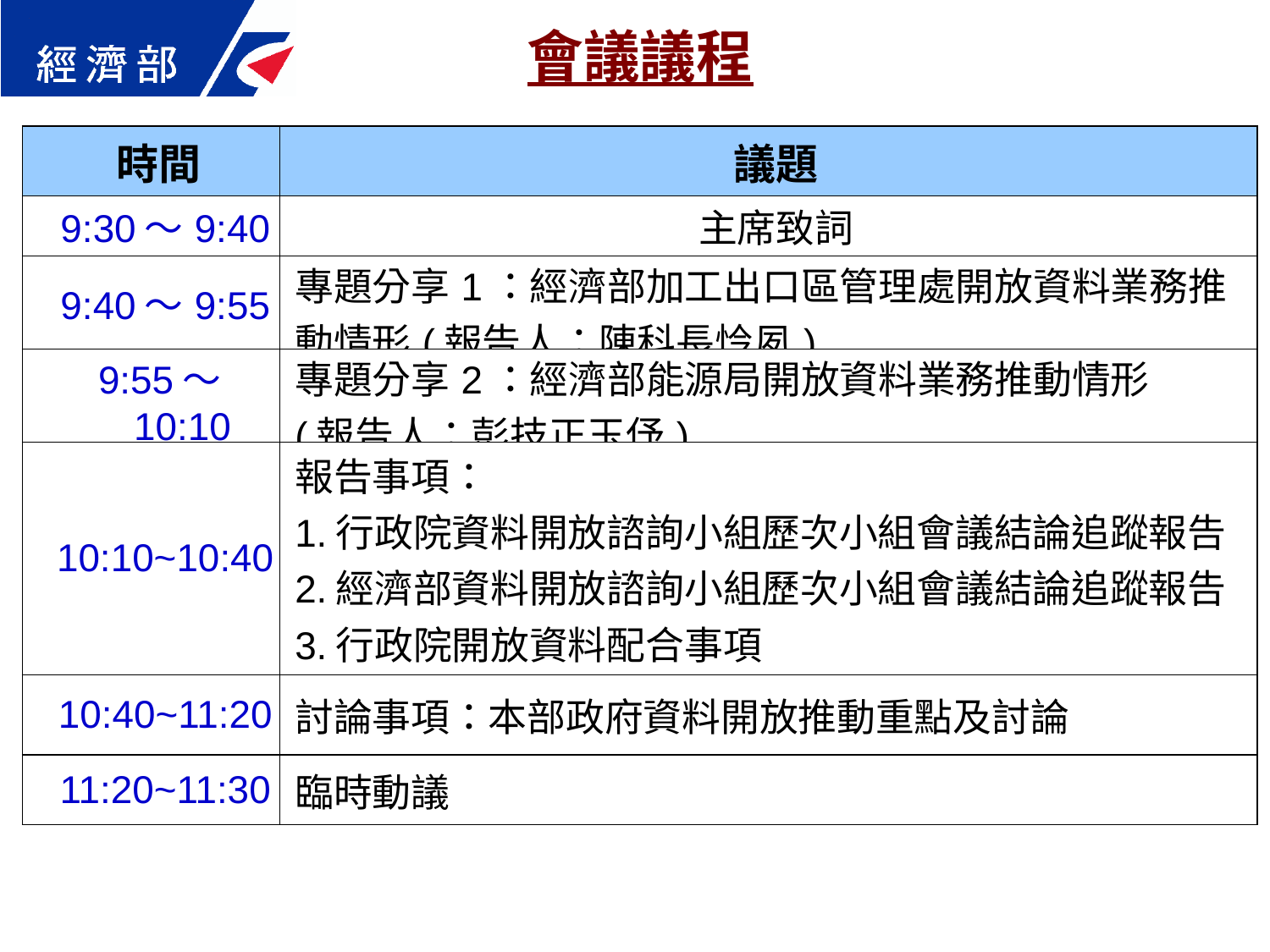

會議議程
| 時間 | 議題 |
| --- | --- |
| 9:30～9:40 | 主席致詞 |
| 9:40～9:55 | 專題分享1：經濟部加工出口區管理處開放資料業務推動情形(報告人：陳科長怜夙) |
| 9:55～10:10 | 專題分享2：經濟部能源局開放資料業務推動情形 (報告人：彭技正玉伃) |
| 10:10~10:40 | 報告事項： 1.行政院資料開放諮詢小組歷次小組會議結論追蹤報告 2.經濟部資料開放諮詢小組歷次小組會議結論追蹤報告 3.行政院開放資料配合事項 |
| 10:40~11:20 | 討論事項：本部政府資料開放推動重點及討論 |
| 11:20~11:30 | 臨時動議 |